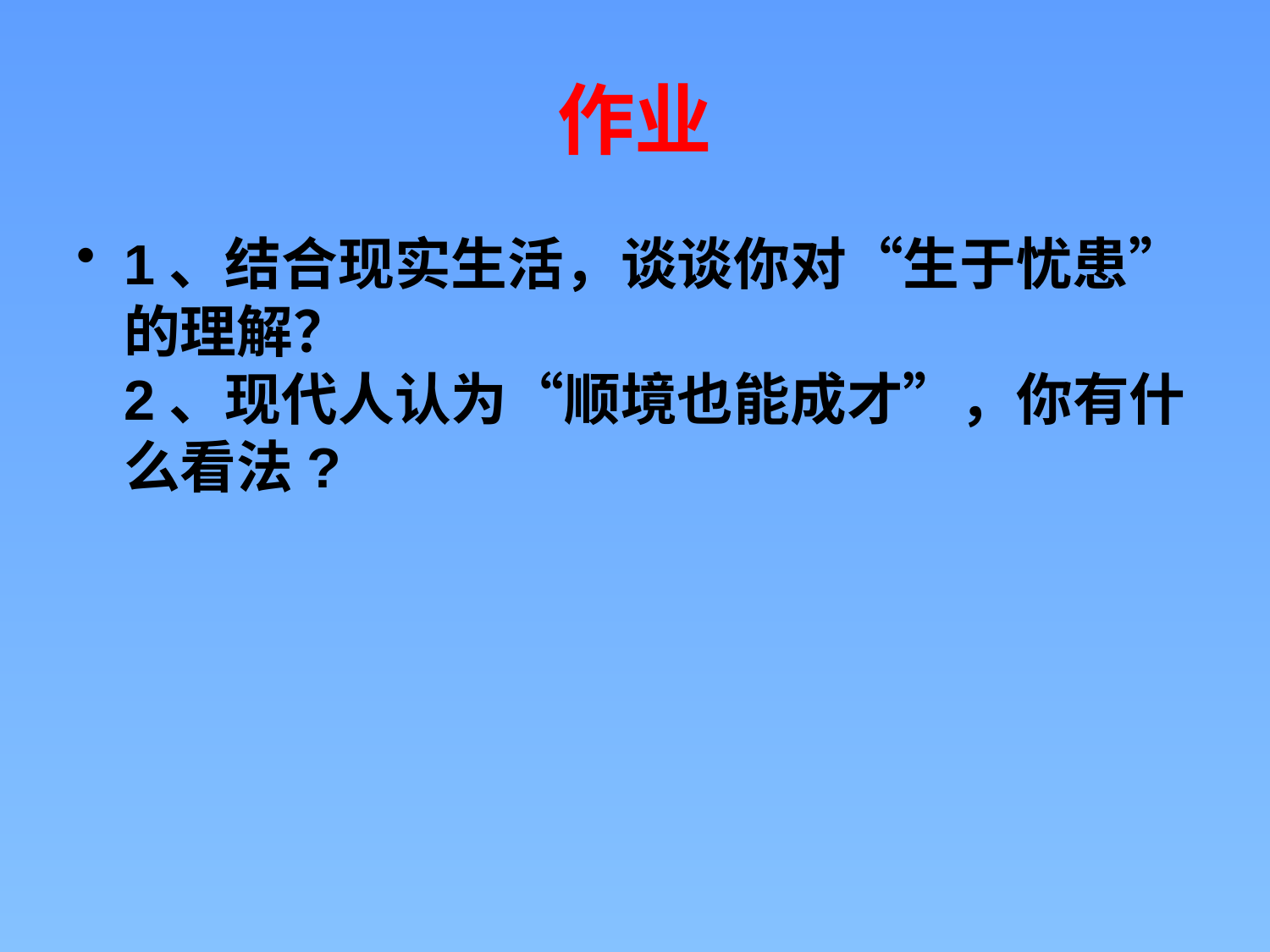

# 作业
1、结合现实生活，谈谈你对“生于忧患”的理解？
2、现代人认为“顺境也能成才”，你有什么看法?